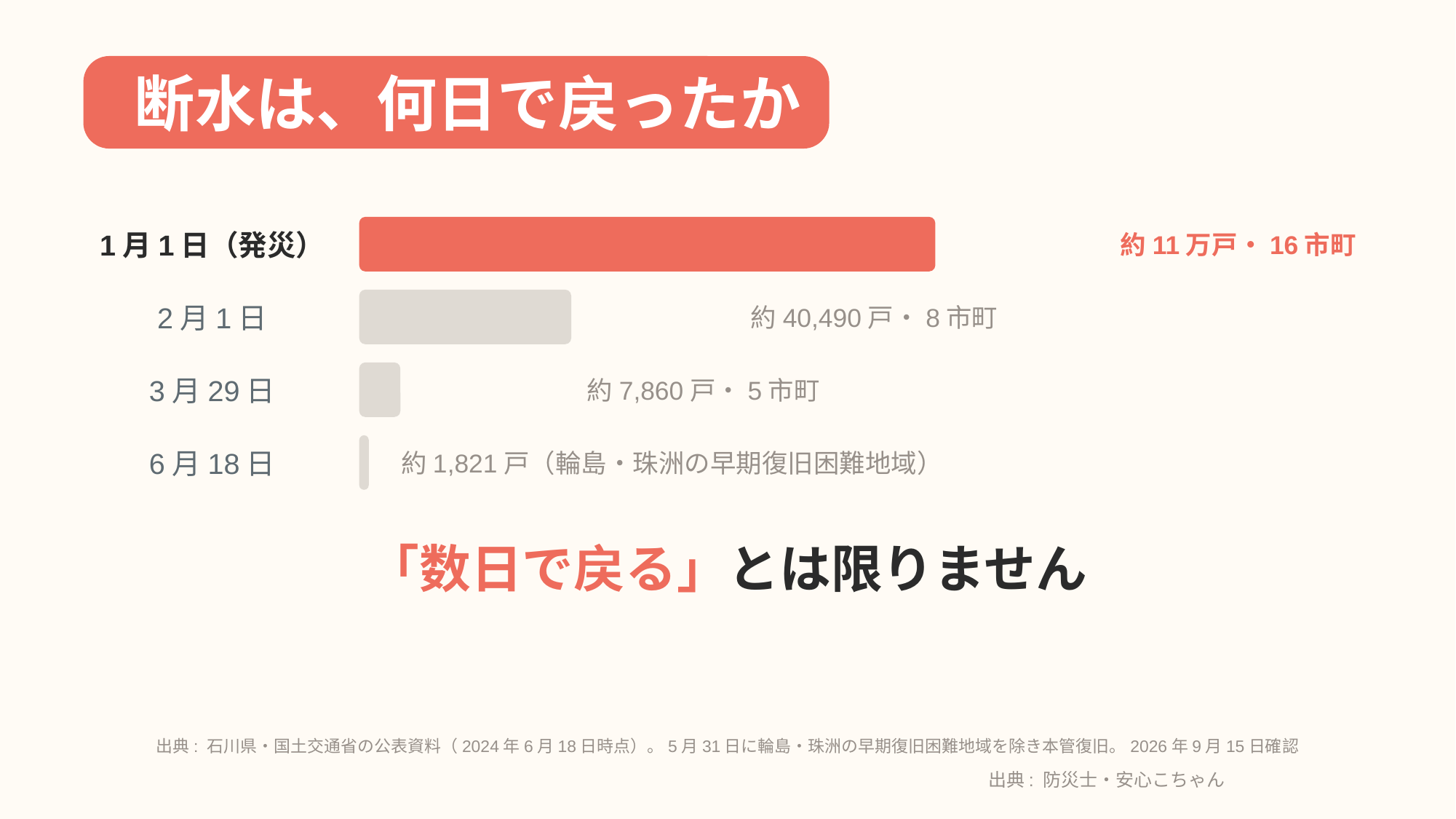

断水は、何日で戻ったか
1月1日（発災）

約11万戸・16市町
2月1日

約40,490戸・8市町
3月29日

約7,860戸・5市町
6月18日

約1,821戸（輪島・珠洲の早期復旧困難地域）
「数日で戻る」とは限りません
出典: 石川県・国土交通省の公表資料（2024年6月18日時点）。5月31日に輪島・珠洲の早期復旧困難地域を除き本管復旧。2026年9月15日確認
出典: 防災士・安心こちゃん